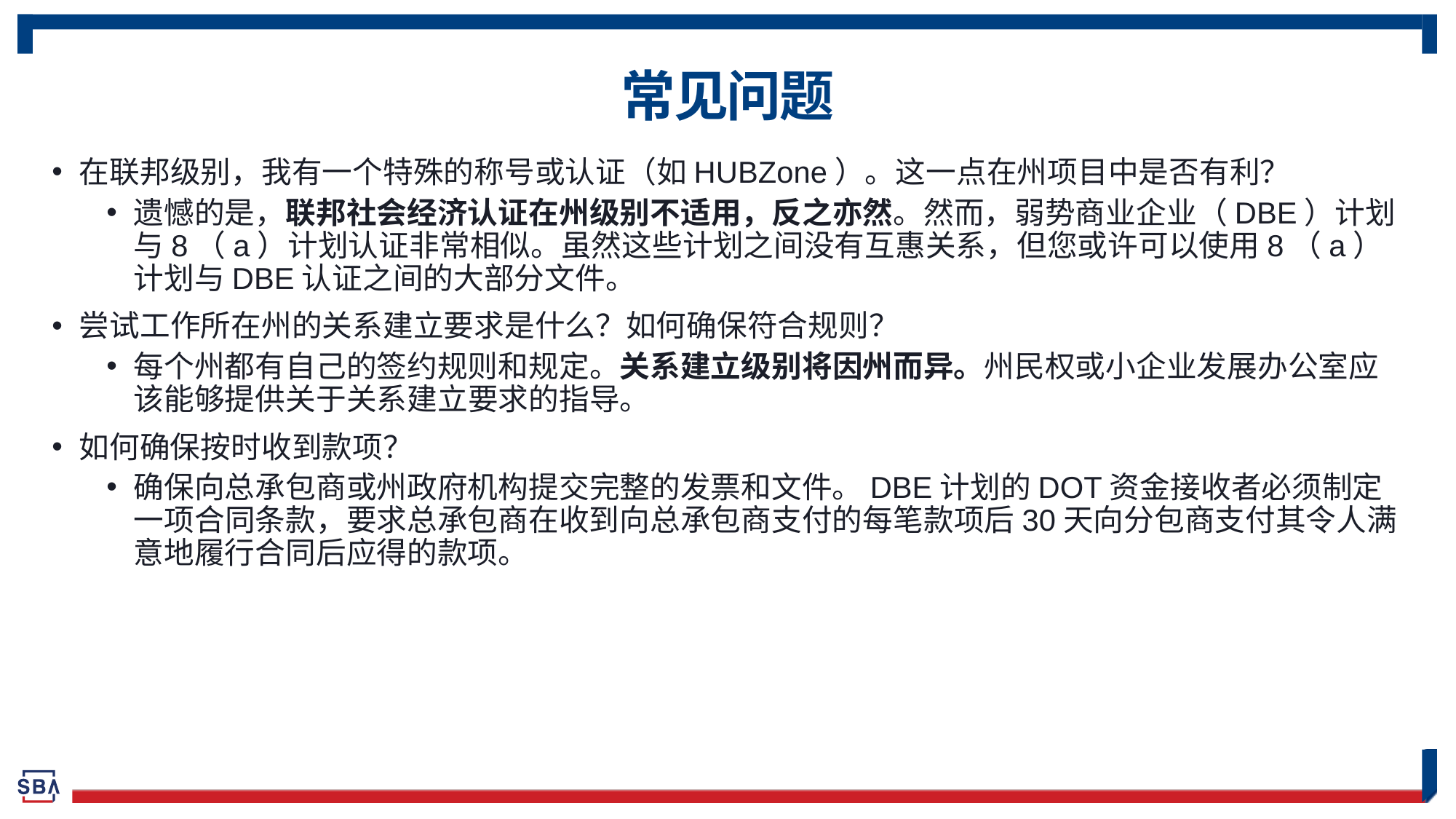

# 常见问题
在联邦级别，我有一个特殊的称号或认证（如HUBZone）。这一点在州项目中是否有利？
遗憾的是，联邦社会经济认证在州级别不适用，反之亦然。然而，弱势商业企业（DBE）计划与8（a）计划认证非常相似。虽然这些计划之间没有互惠关系，但您或许可以使用8（a）计划与DBE认证之间的大部分文件。
尝试工作所在州的关系建立要求是什么？如何确保符合规则？
每个州都有自己的签约规则和规定。关系建立级别将因州而异。州民权或小企业发展办公室应该能够提供关于关系建立要求的指导。
如何确保按时收到款项？
确保向总承包商或州政府机构提交完整的发票和文件。DBE计划的DOT资金接收者必须制定一项合同条款，要求总承包商在收到向总承包商支付的每笔款项后30天向分包商支付其令人满意地履行合同后应得的款项。